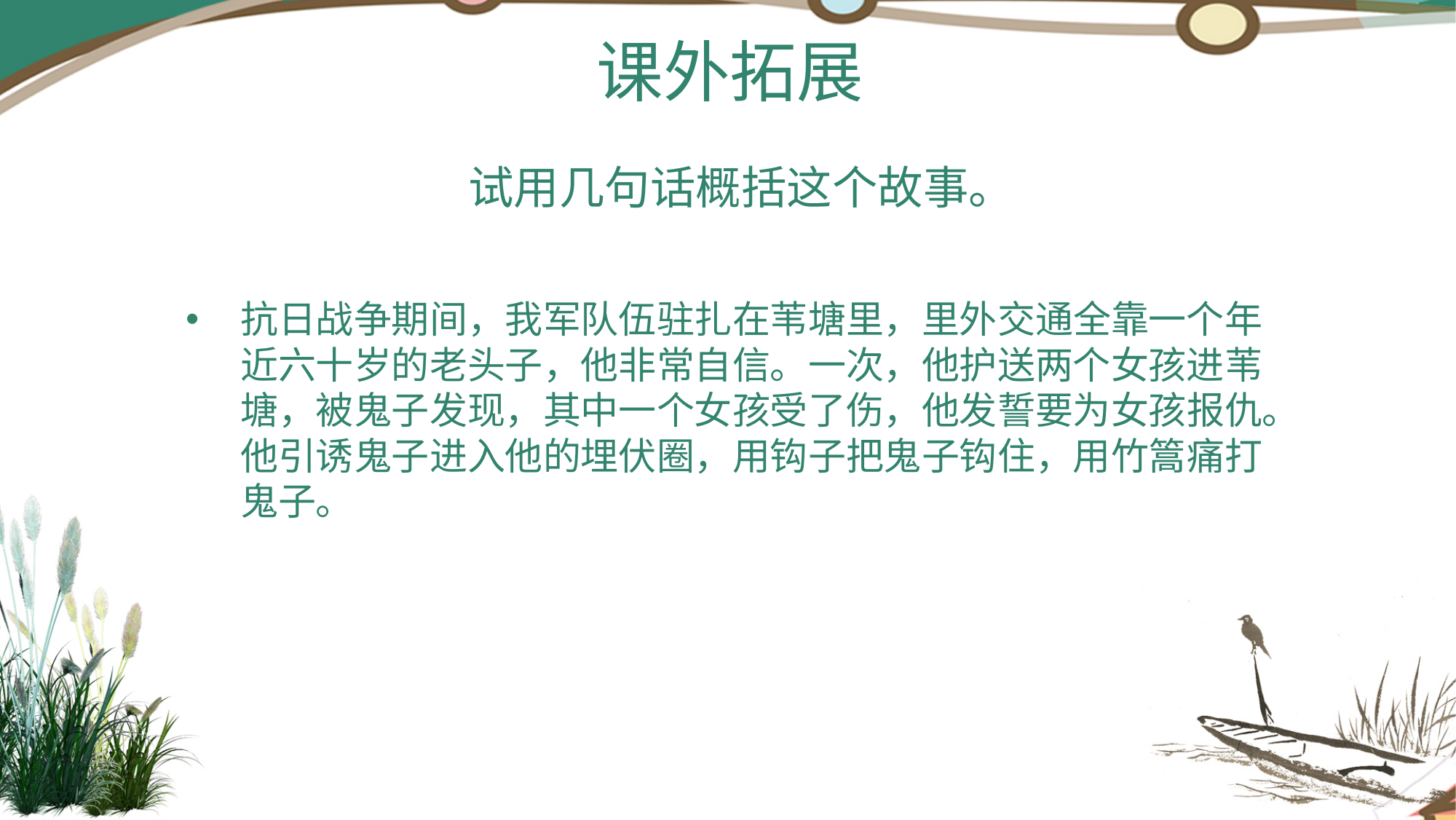

课外拓展
试用几句话概括这个故事。
抗日战争期间，我军队伍驻扎在苇塘里，里外交通全靠一个年近六十岁的老头子，他非常自信。一次，他护送两个女孩进苇塘，被鬼子发现，其中一个女孩受了伤，他发誓要为女孩报仇。他引诱鬼子进入他的埋伏圈，用钩子把鬼子钩住，用竹篙痛打鬼子。